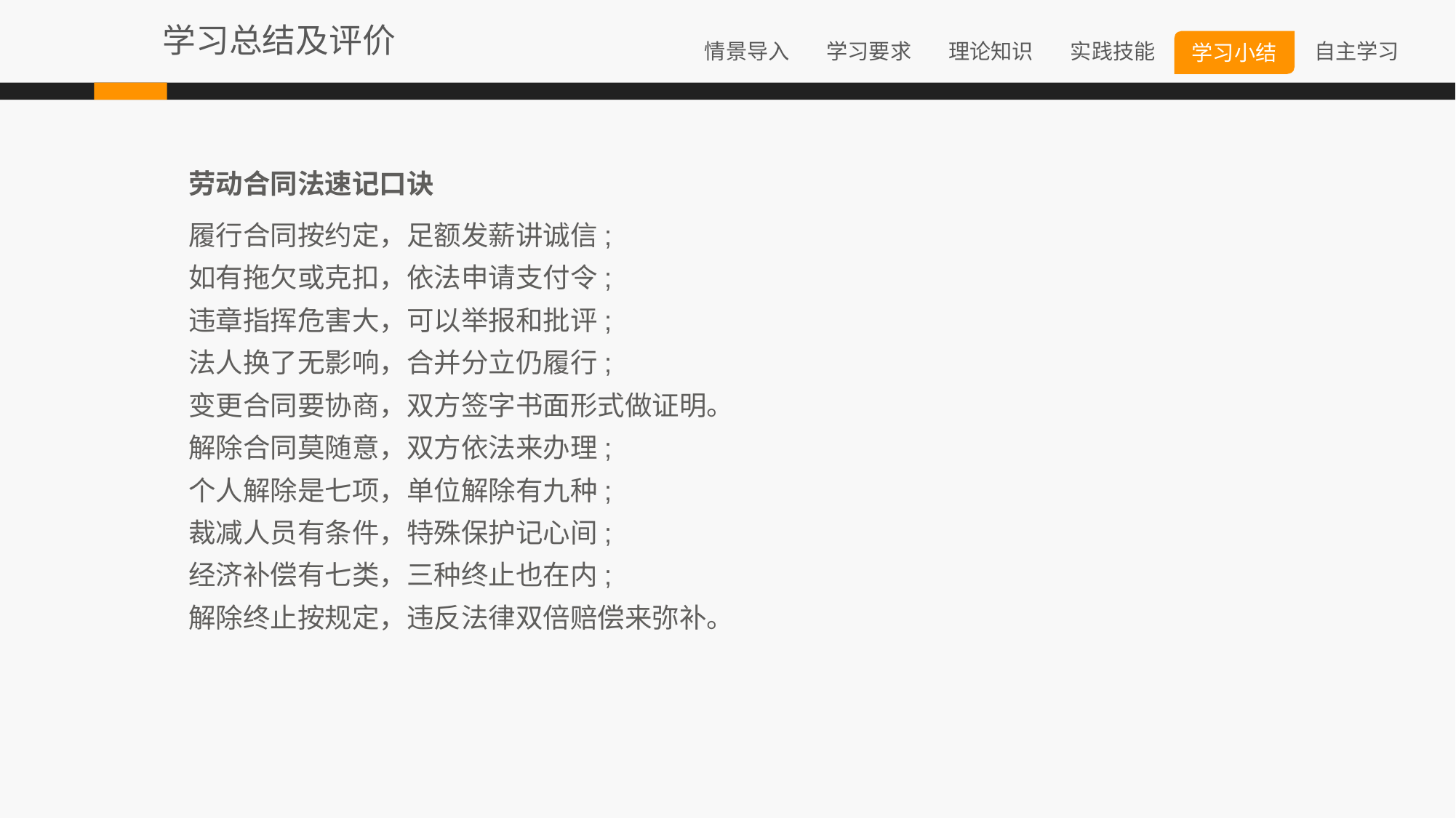

学习总结及评价
劳动合同法速记口诀
履行合同按约定，足额发薪讲诚信;
如有拖欠或克扣，依法申请支付令;
违章指挥危害大，可以举报和批评;
法人换了无影响，合并分立仍履行;
变更合同要协商，双方签字书面形式做证明。
解除合同莫随意，双方依法来办理;
个人解除是七项，单位解除有九种;
裁减人员有条件，特殊保护记心间;
经济补偿有七类，三种终止也在内;
解除终止按规定，违反法律双倍赔偿来弥补。